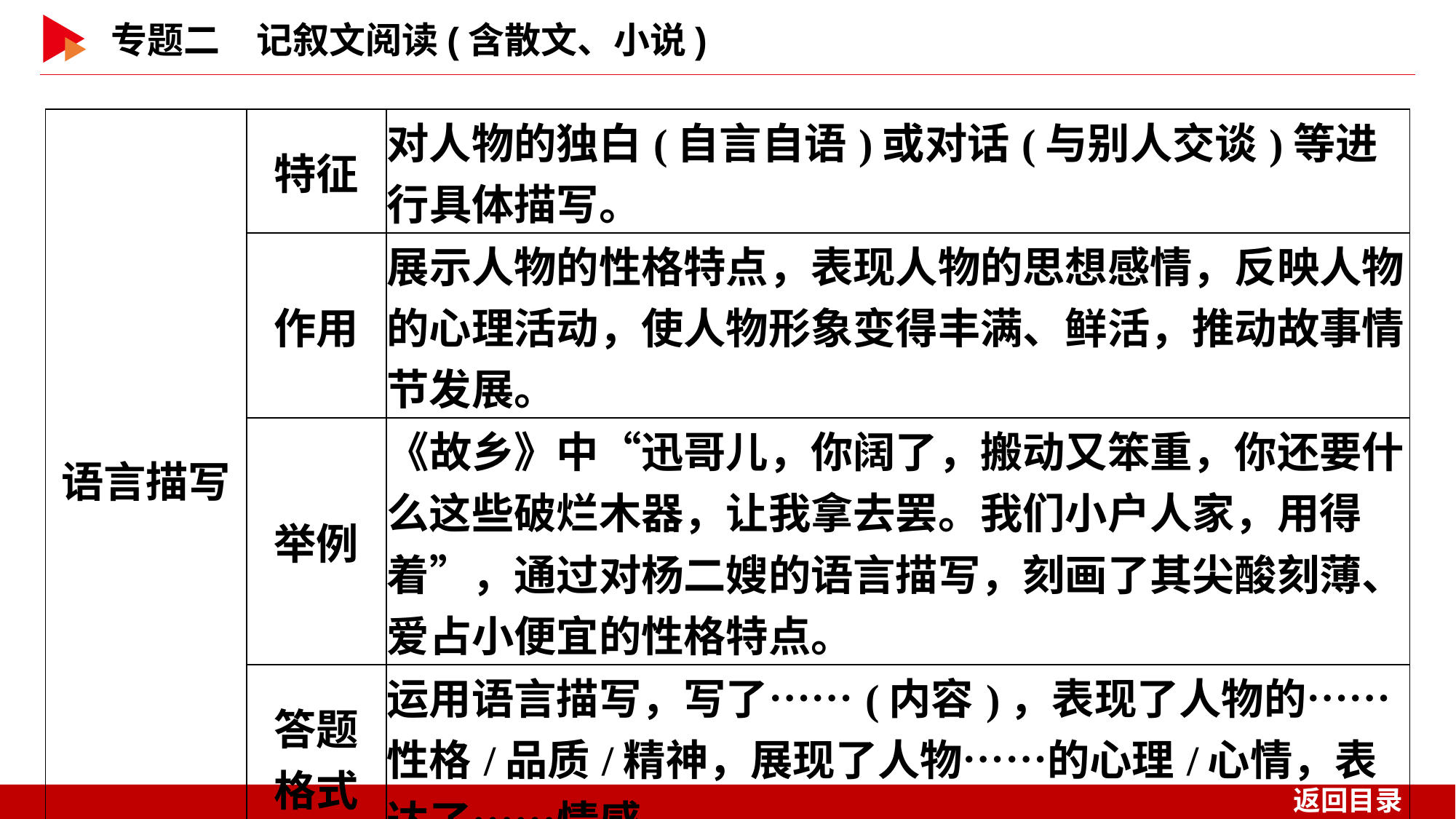

| 语言描写 | 特征 | 对人物的独白(自言自语)或对话(与别人交谈)等进行具体描写。 |
| --- | --- | --- |
|  | 作用 | 展示人物的性格特点，表现人物的思想感情，反映人物的心理活动，使人物形象变得丰满、鲜活，推动故事情节发展。 |
|  | 举例 | 《故乡》中“迅哥儿，你阔了，搬动又笨重，你还要什么这些破烂木器，让我拿去罢。我们小户人家，用得着”，通过对杨二嫂的语言描写，刻画了其尖酸刻薄、爱占小便宜的性格特点。 |
|  | 答题 格式 | 运用语言描写，写了……(内容)，表现了人物的……性格/品质/精神，展现了人物……的心理/心情，表达了……情感。 |